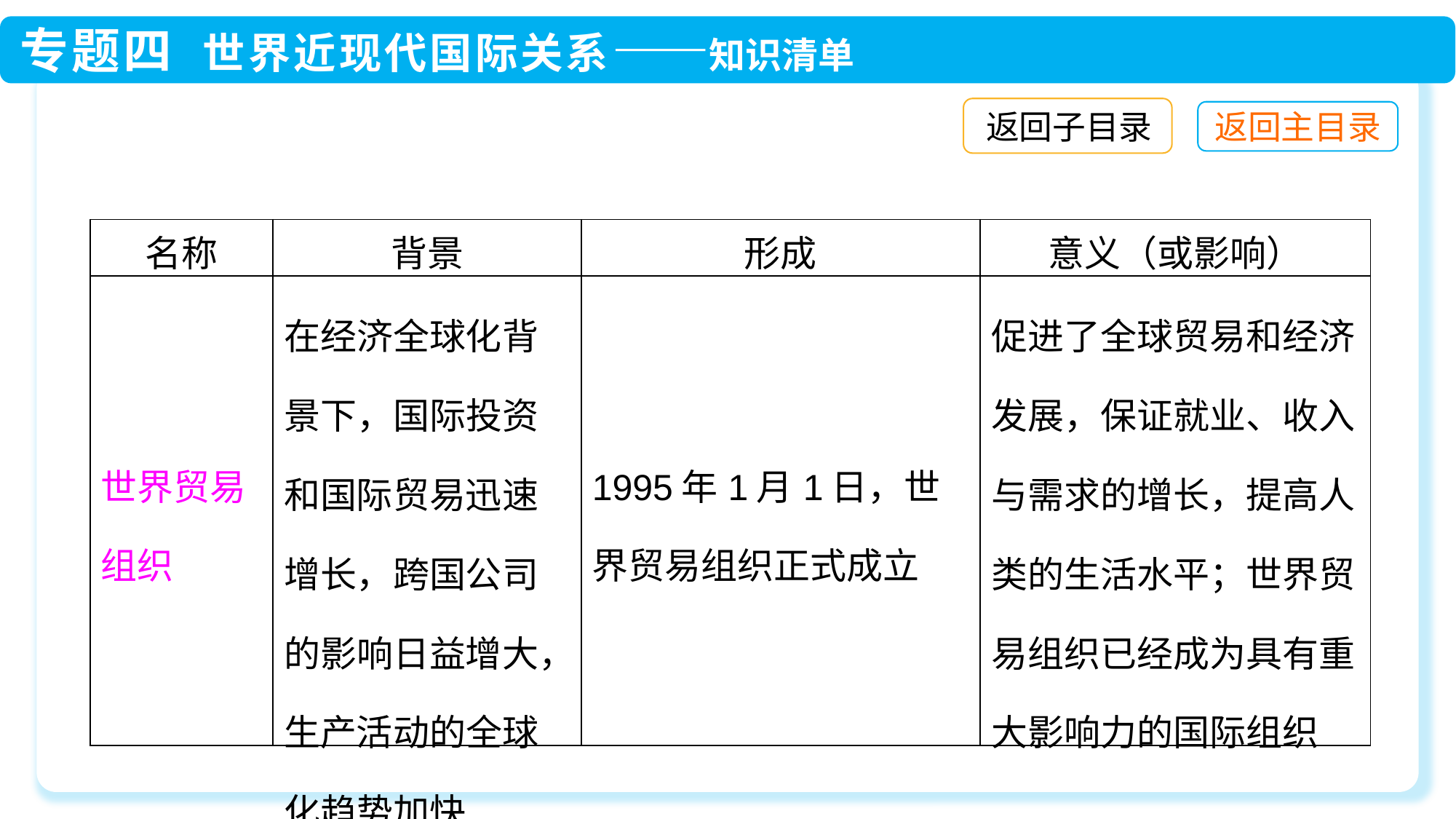

返回子目录
| 名称 | 背景 | 形成 | 意义（或影响） |
| --- | --- | --- | --- |
| 世界贸易组织 | 在经济全球化背景下，国际投资和国际贸易迅速增长，跨国公司的影响日益增大，生产活动的全球化趋势加快 | 1995年1月1日，世界贸易组织正式成立 | 促进了全球贸易和经济发展，保证就业、收入与需求的增长，提高人类的生活水平；世界贸易组织已经成为具有重大影响力的国际组织 |